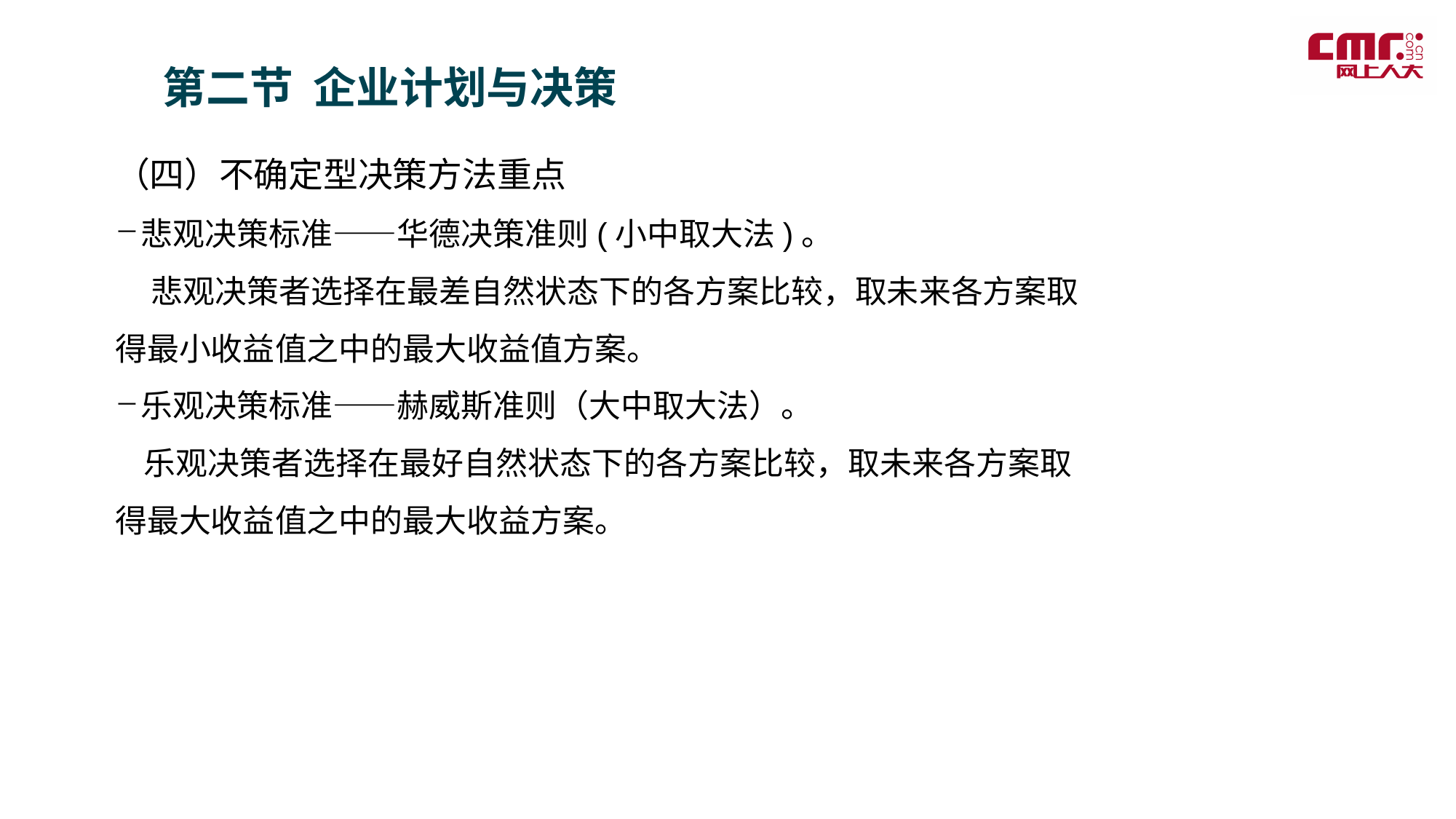

第二节  企业计划与决策
（四）不确定型决策方法重点
悲观决策标准——华德决策准则(小中取大法)。
    悲观决策者选择在最差自然状态下的各方案比较，取未来各方案取得最小收益值之中的最大收益值方案。
乐观决策标准——赫威斯准则（大中取大法）。
   乐观决策者选择在最好自然状态下的各方案比较，取未来各方案取得最大收益值之中的最大收益方案。